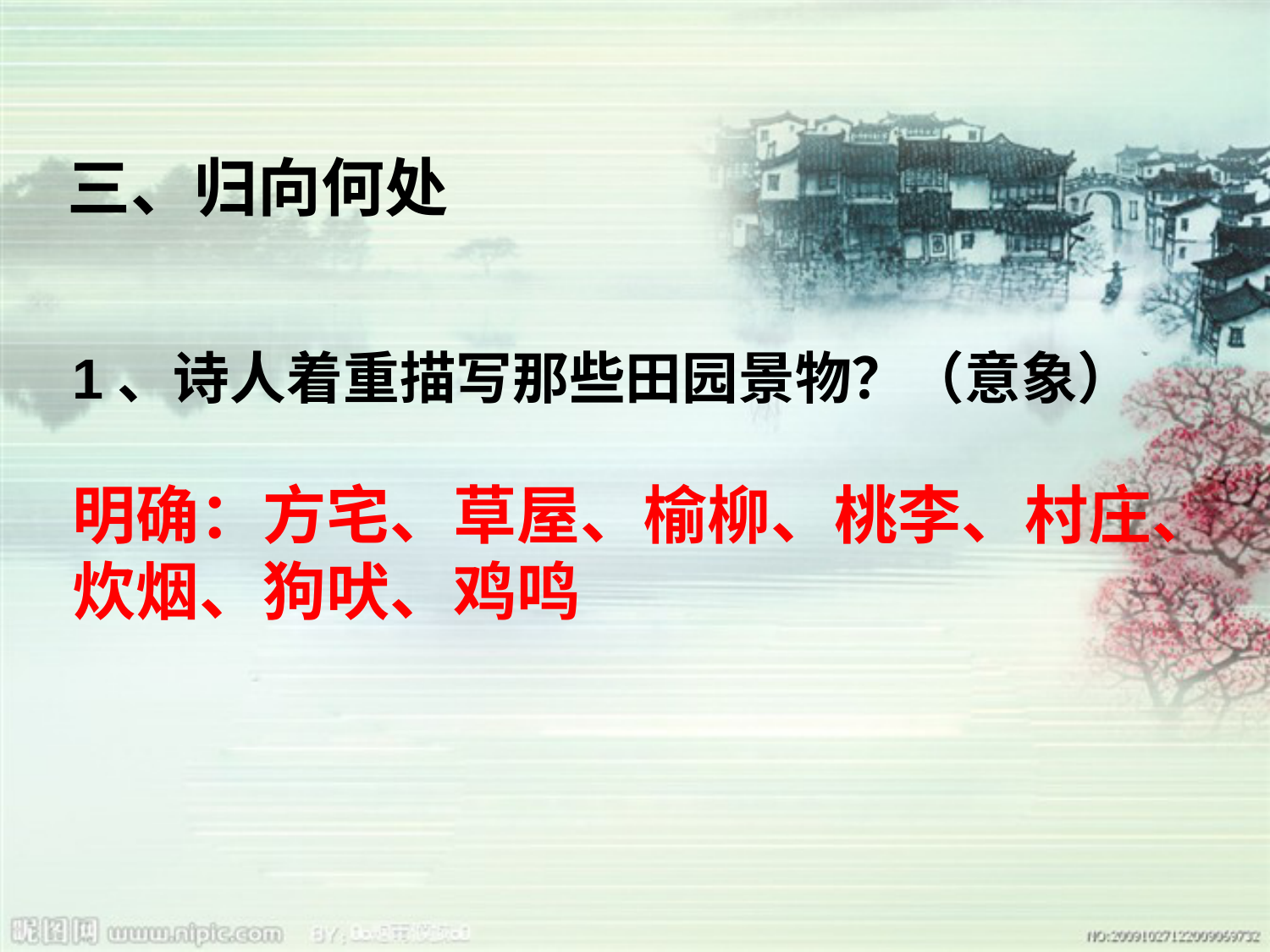

三、归向何处
1、诗人着重描写那些田园景物？（意象）
明确：方宅、草屋、榆柳、桃李、村庄、炊烟、狗吠、鸡鸣